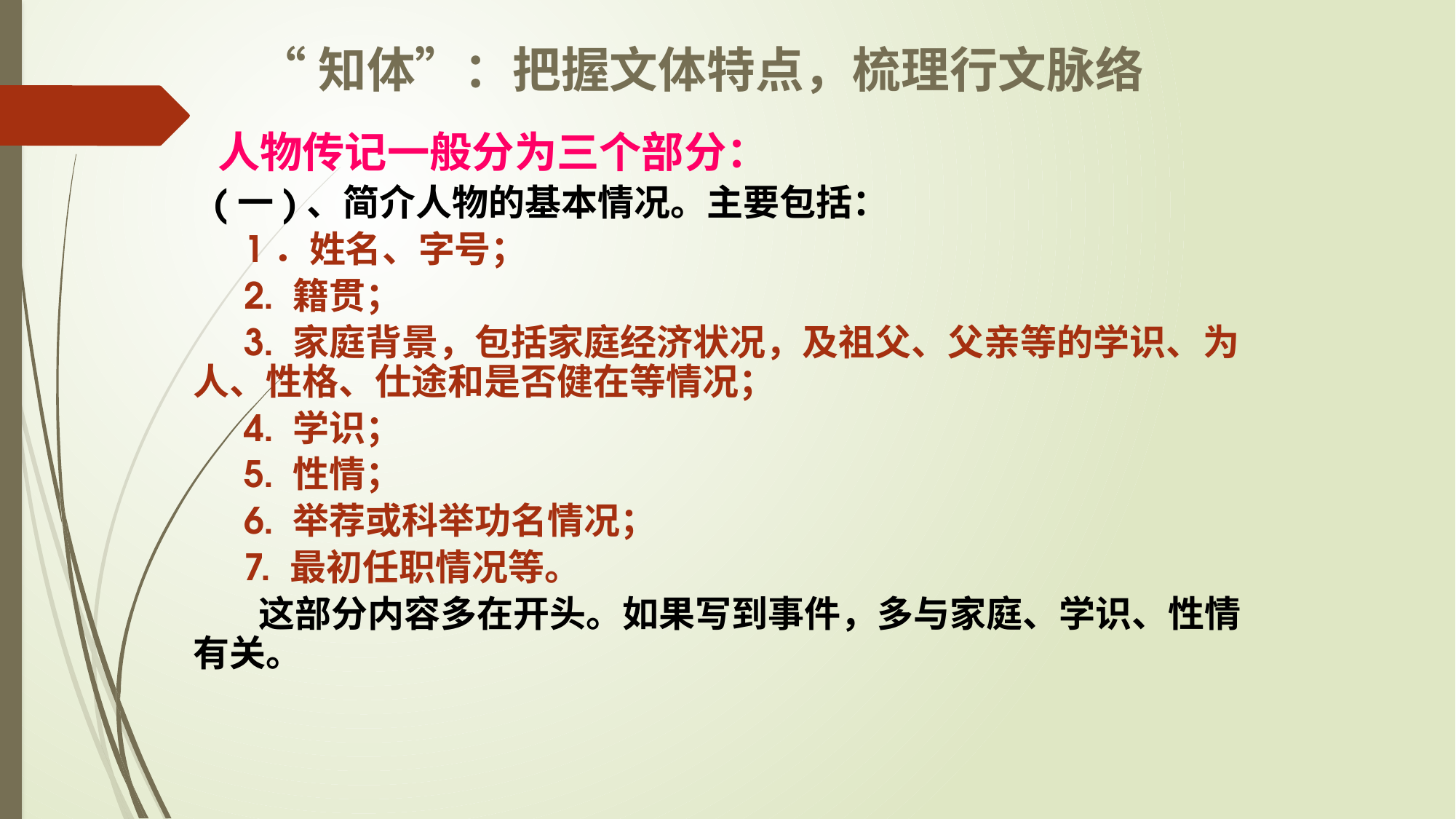

“知体”：把握文体特点，梳理行文脉络
  人物传记一般分为三个部分：
  (一)、简介人物的基本情况。主要包括：
     1．姓名、字号；
     2. 籍贯；
     3. 家庭背景，包括家庭经济状况，及祖父、父亲等的学识、为人、性格、仕途和是否健在等情况；
     4. 学识；
     5. 性情；
     6. 举荐或科举功名情况；
     7. 最初任职情况等。
       这部分内容多在开头。如果写到事件，多与家庭、学识、性情有关。